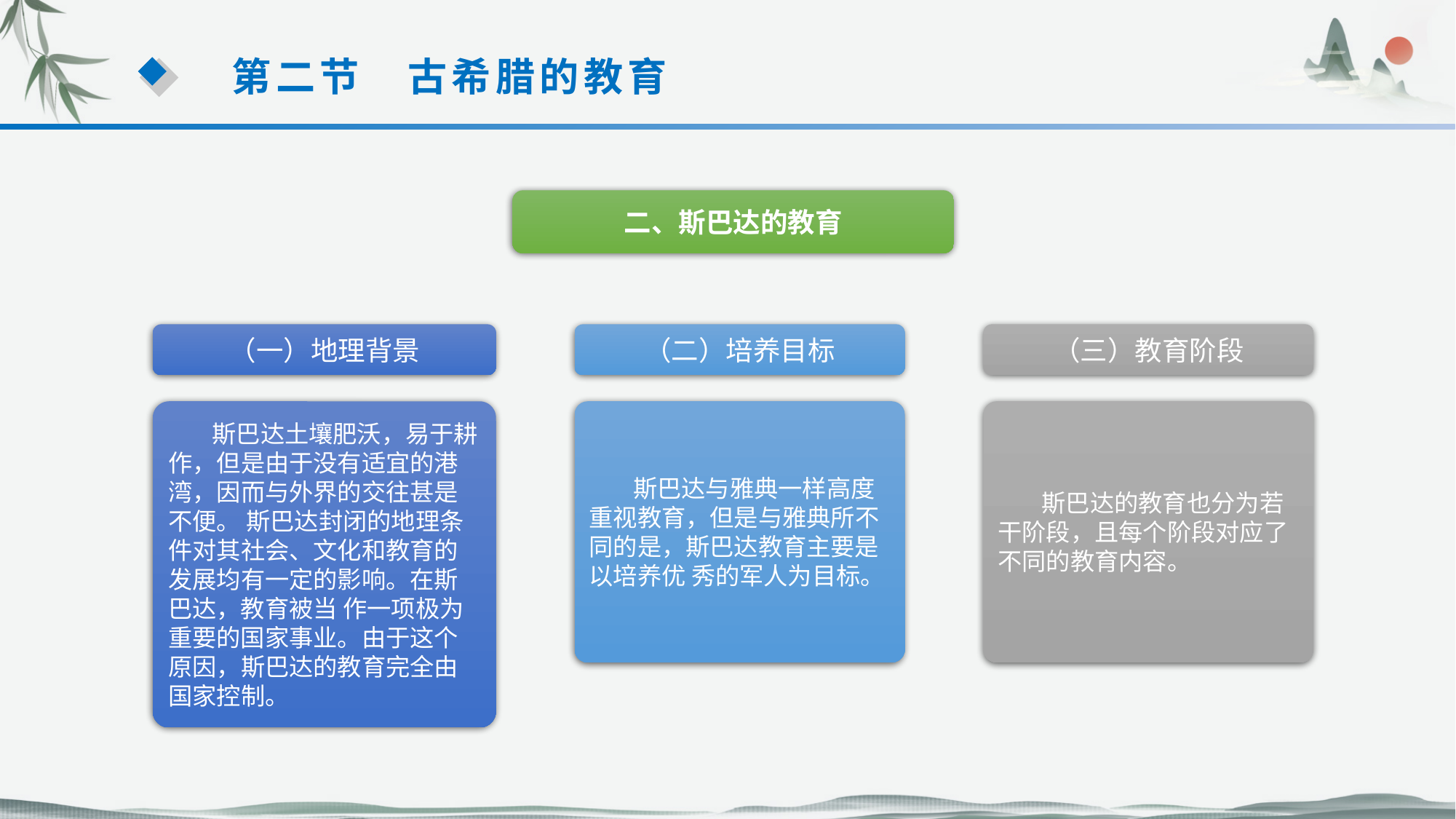

第二节　古希腊的教育

二、斯巴达的教育
（一）地理背景
（二）培养目标
（三）教育阶段
       斯巴达土壤肥沃，易于耕作，但是由于没有适宜的港湾，因而与外界的交往甚是不便。 斯巴达封闭的地理条件对其社会、文化和教育的发展均有一定的影响。在斯巴达，教育被当 作一项极为重要的国家事业。由于这个原因，斯巴达的教育完全由国家控制。
       斯巴达与雅典一样高度重视教育，但是与雅典所不同的是，斯巴达教育主要是以培养优 秀的军人为目标。
       斯巴达的教育也分为若干阶段，且每个阶段对应了不同的教育内容。